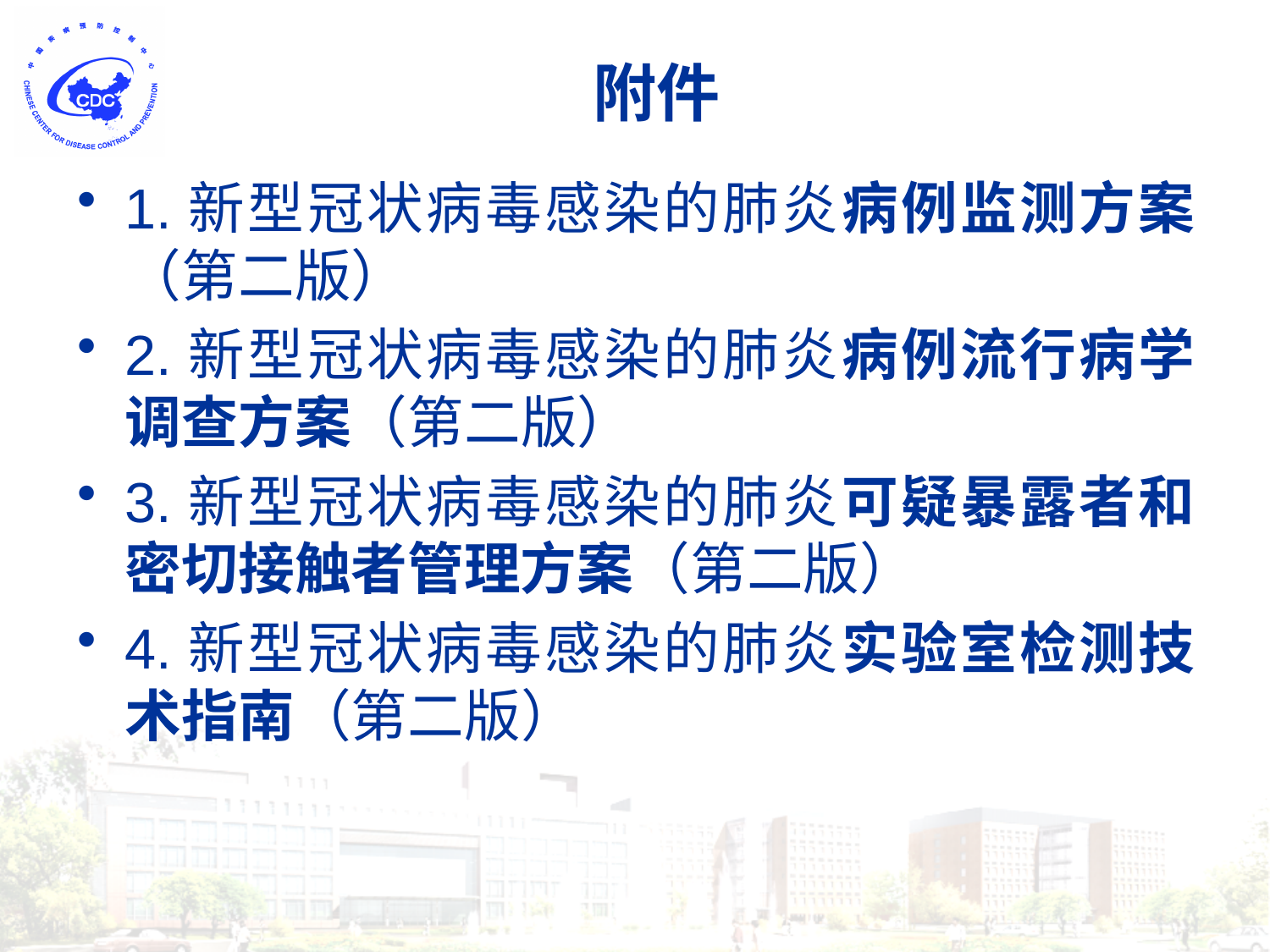

# 附件
1.新型冠状病毒感染的肺炎病例监测方案（第二版）
2.新型冠状病毒感染的肺炎病例流行病学调查方案（第二版）
3.新型冠状病毒感染的肺炎可疑暴露者和密切接触者管理方案（第二版）
4.新型冠状病毒感染的肺炎实验室检测技术指南（第二版）